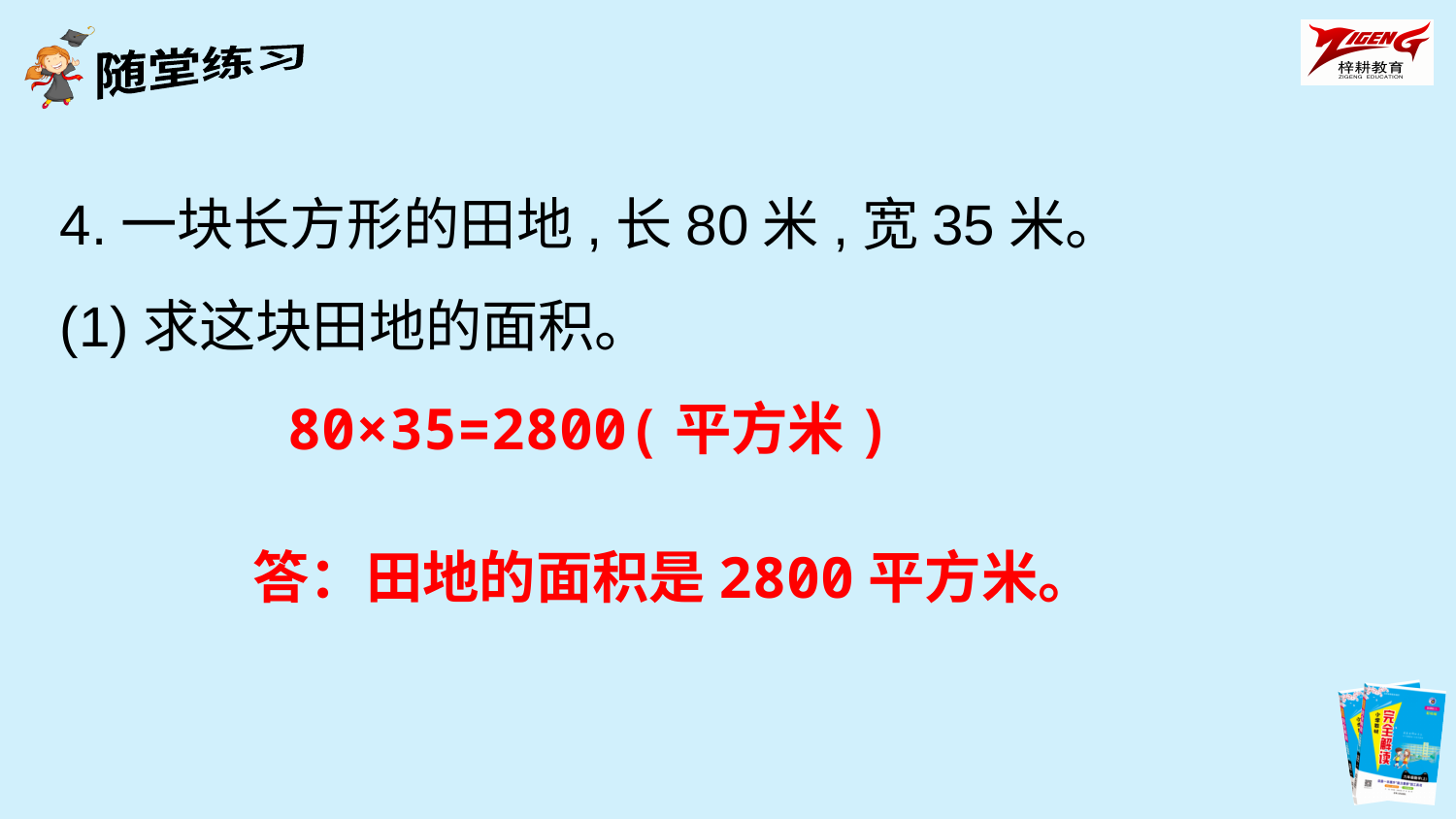

4.一块长方形的田地,长80米,宽35米。
(1)求这块田地的面积。
80×35=2800(平方米)
答：田地的面积是2800平方米。